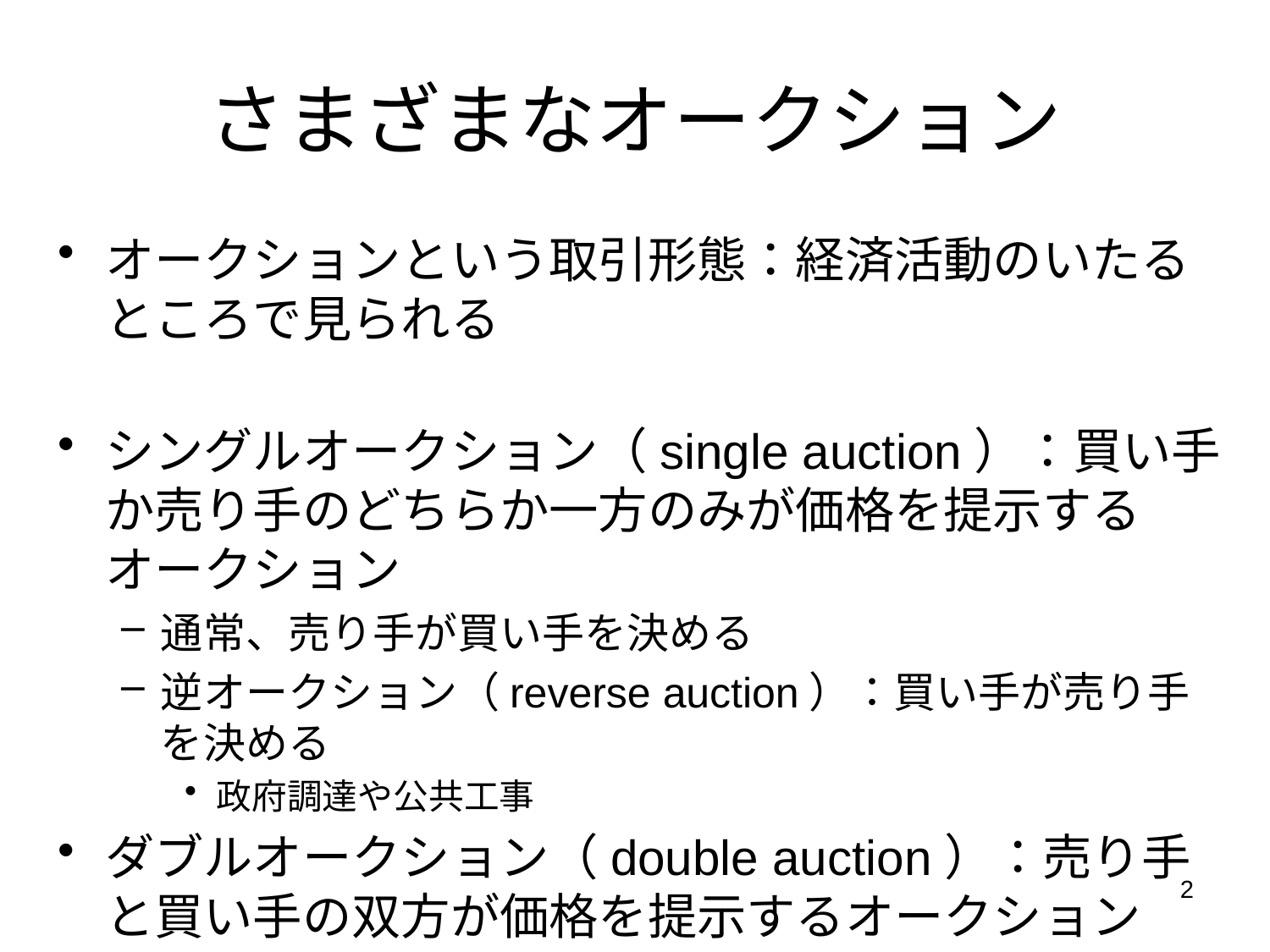

# さまざまなオークション
オークションという取引形態：経済活動のいたるところで見られる

シングルオークション（single auction）：買い手か売り手のどちらか一方のみが価格を提示するオークション
通常、売り手が買い手を決める
逆オークション（reverse auction）：買い手が売り手を決める
政府調達や公共工事
ダブルオークション（double auction）：売り手と買い手の双方が価格を提示するオークション
証券取引所での株式売買
2